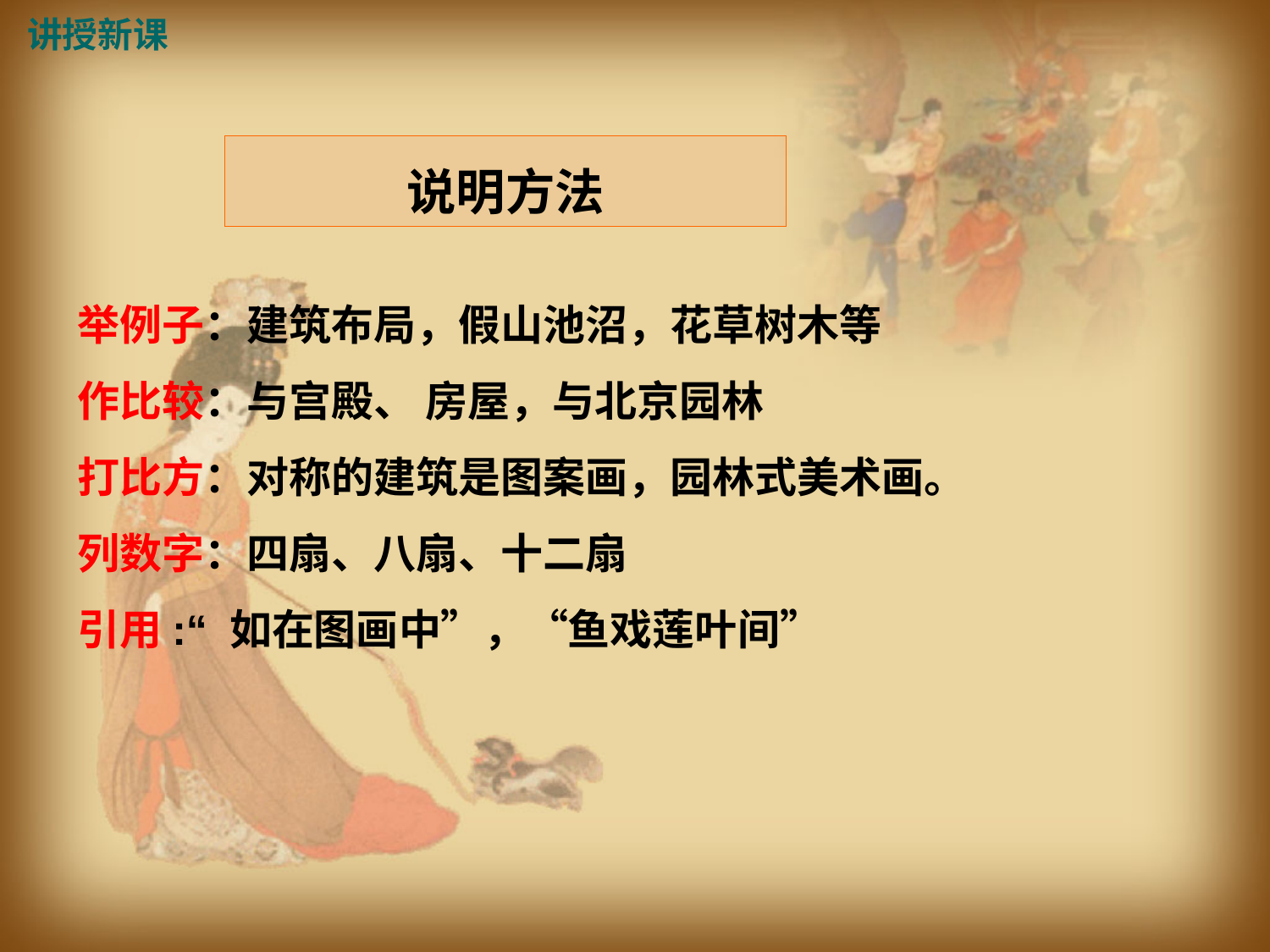

讲授新课
# 说明方法

举例子：建筑布局，假山池沼，花草树木等
作比较：与宫殿、 房屋，与北京园林
打比方：对称的建筑是图案画，园林式美术画。
列数字：四扇、八扇、十二扇
引用:“ 如在图画中”，“鱼戏莲叶间”